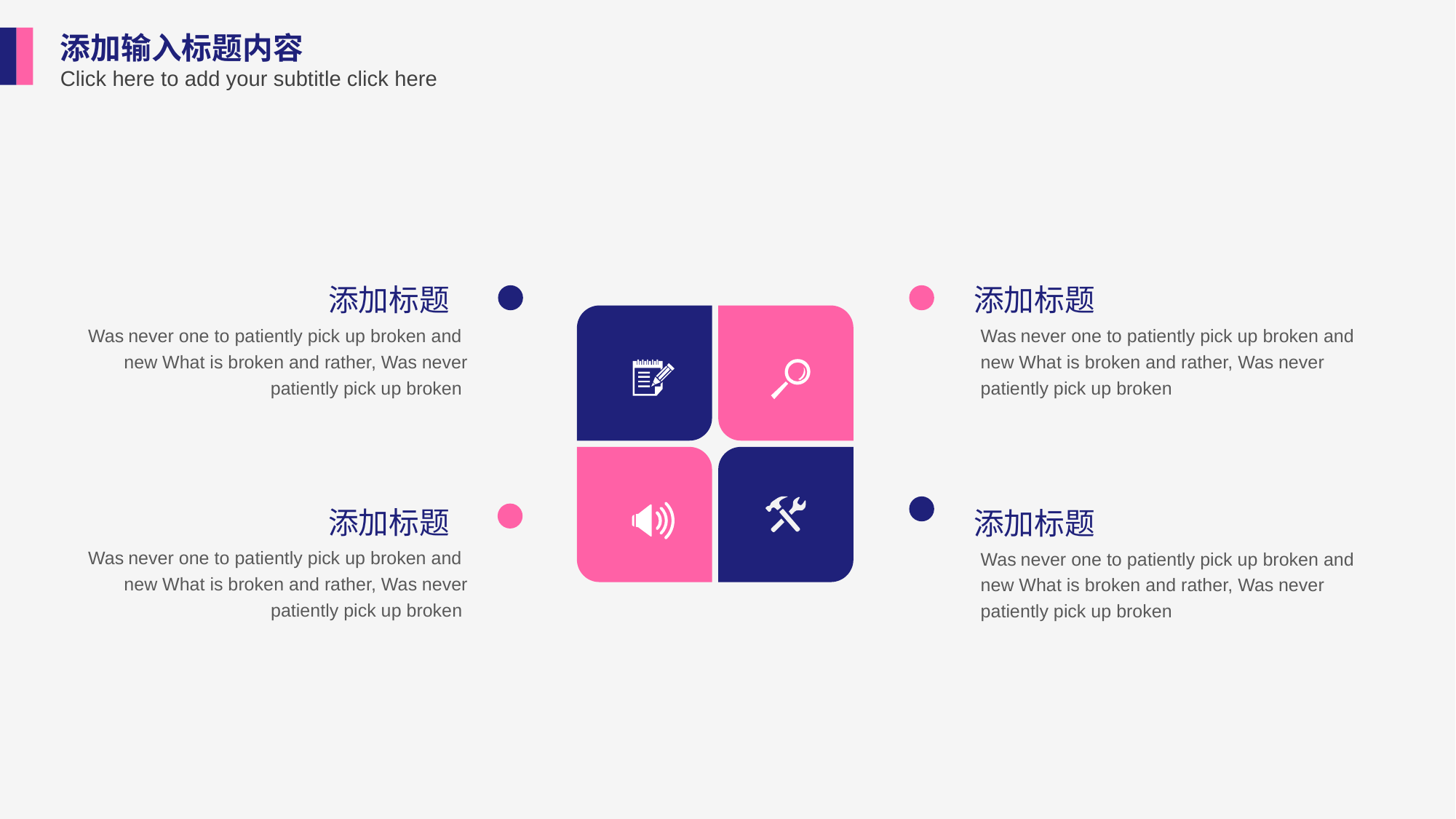

添加输入标题内容

Click here to add your subtitle click here
添加标题
添加标题

Was never one to patiently pick up broken and
new What is broken and rather, Was never
patiently pick up broken
Was never one to patiently pick up broken and
new What is broken and rather, Was never
patiently pick up broken

添加标题
添加标题

Was never one to patiently pick up broken and
new What is broken and rather, Was never
patiently pick up broken
Was never one to patiently pick up broken and
new What is broken and rather, Was never
patiently pick up broken